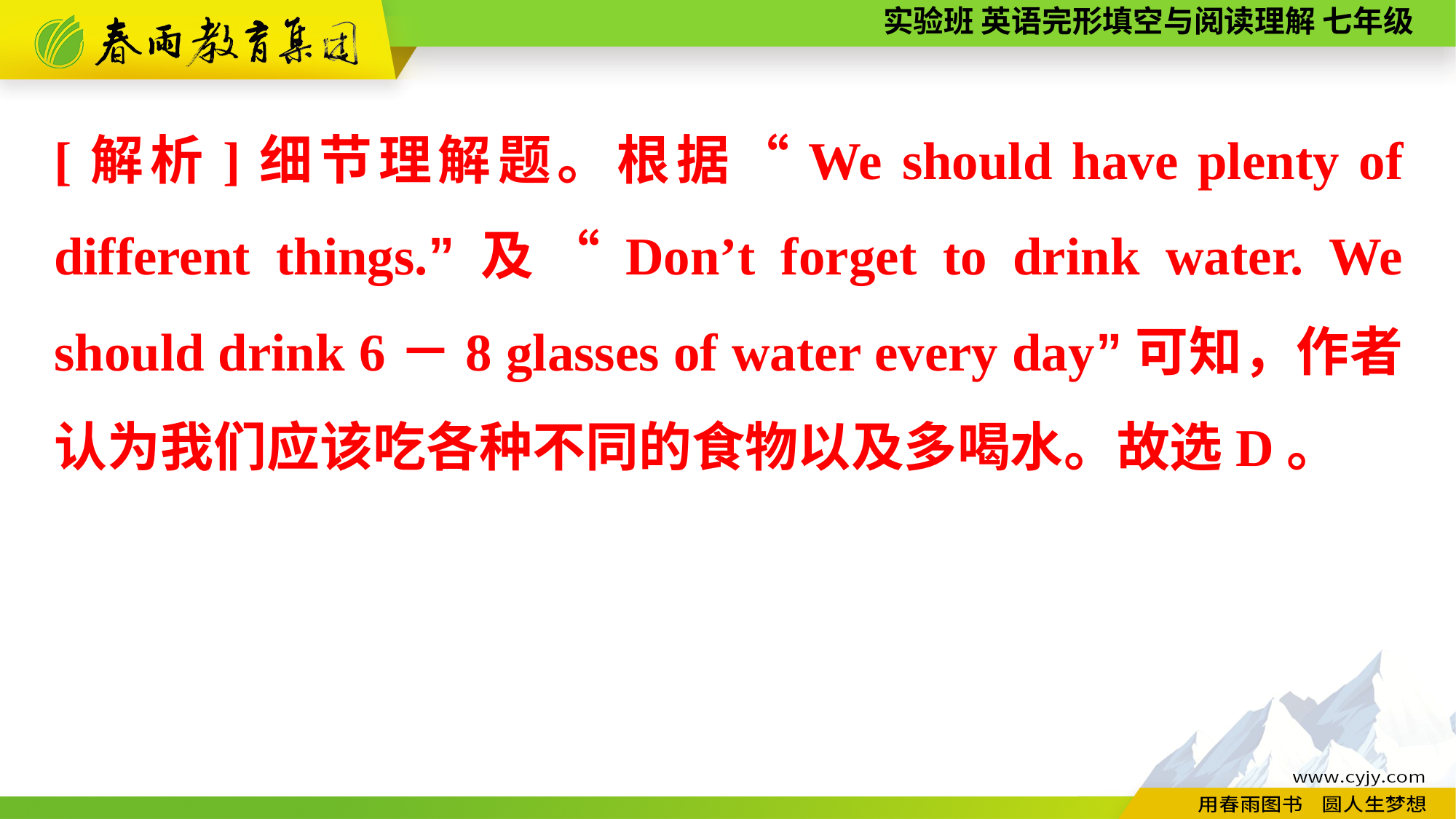

[解析]细节理解题。根据“We should have plenty of different things.”及“Don’t forget to drink water. We should drink 6－8 glasses of water every day”可知，作者认为我们应该吃各种不同的食物以及多喝水。故选D。